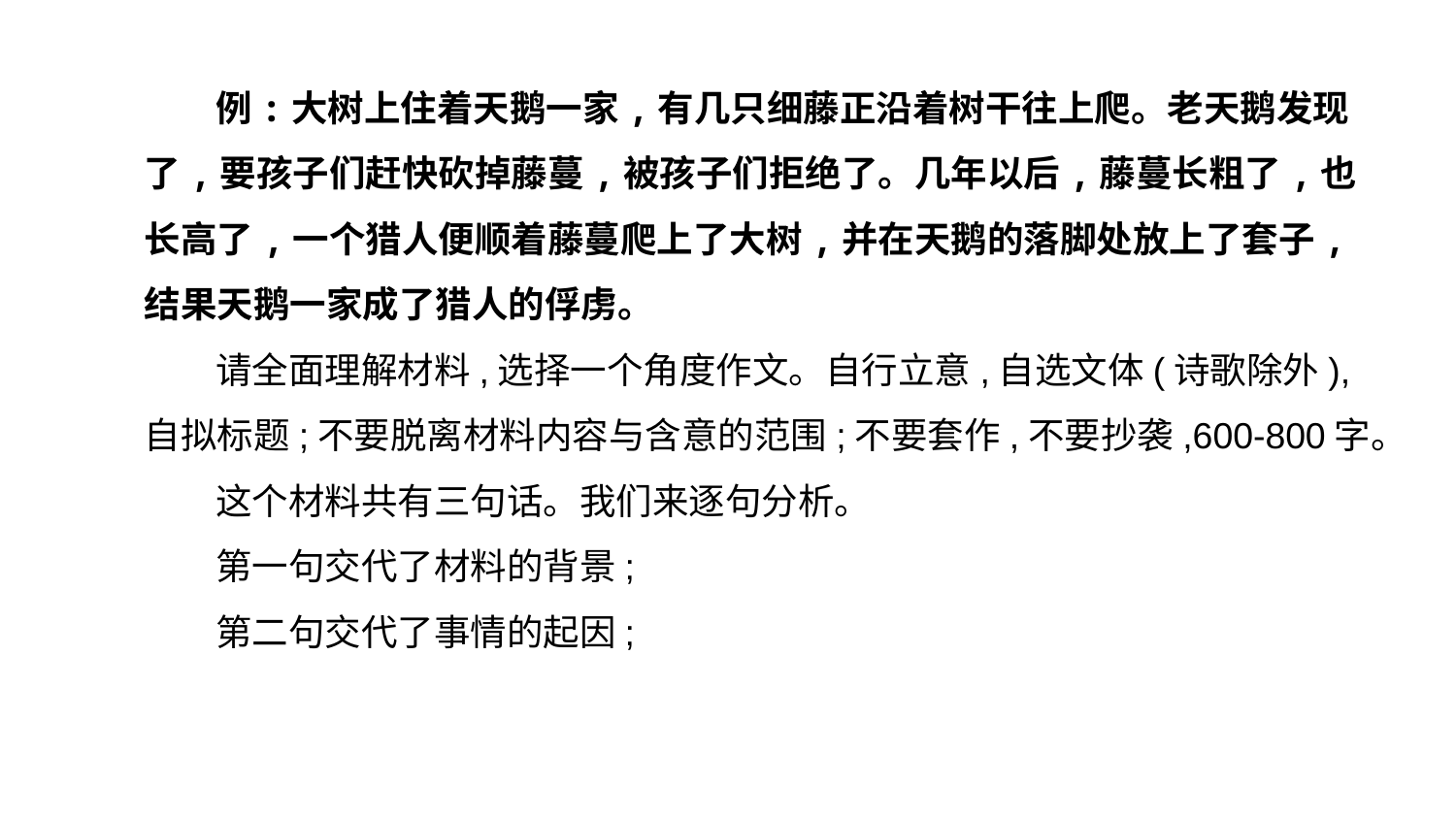

例:大树上住着天鹅一家,有几只细藤正沿着树干往上爬。老天鹅发现了,要孩子们赶快砍掉藤蔓,被孩子们拒绝了。几年以后,藤蔓长粗了,也长高了,一个猎人便顺着藤蔓爬上了大树,并在天鹅的落脚处放上了套子,结果天鹅一家成了猎人的俘虏。
请全面理解材料,选择一个角度作文。自行立意,自选文体(诗歌除外),自拟标题;不要脱离材料内容与含意的范围;不要套作,不要抄袭,600-800字。
这个材料共有三句话。我们来逐句分析。
第一句交代了材料的背景;
第二句交代了事情的起因;